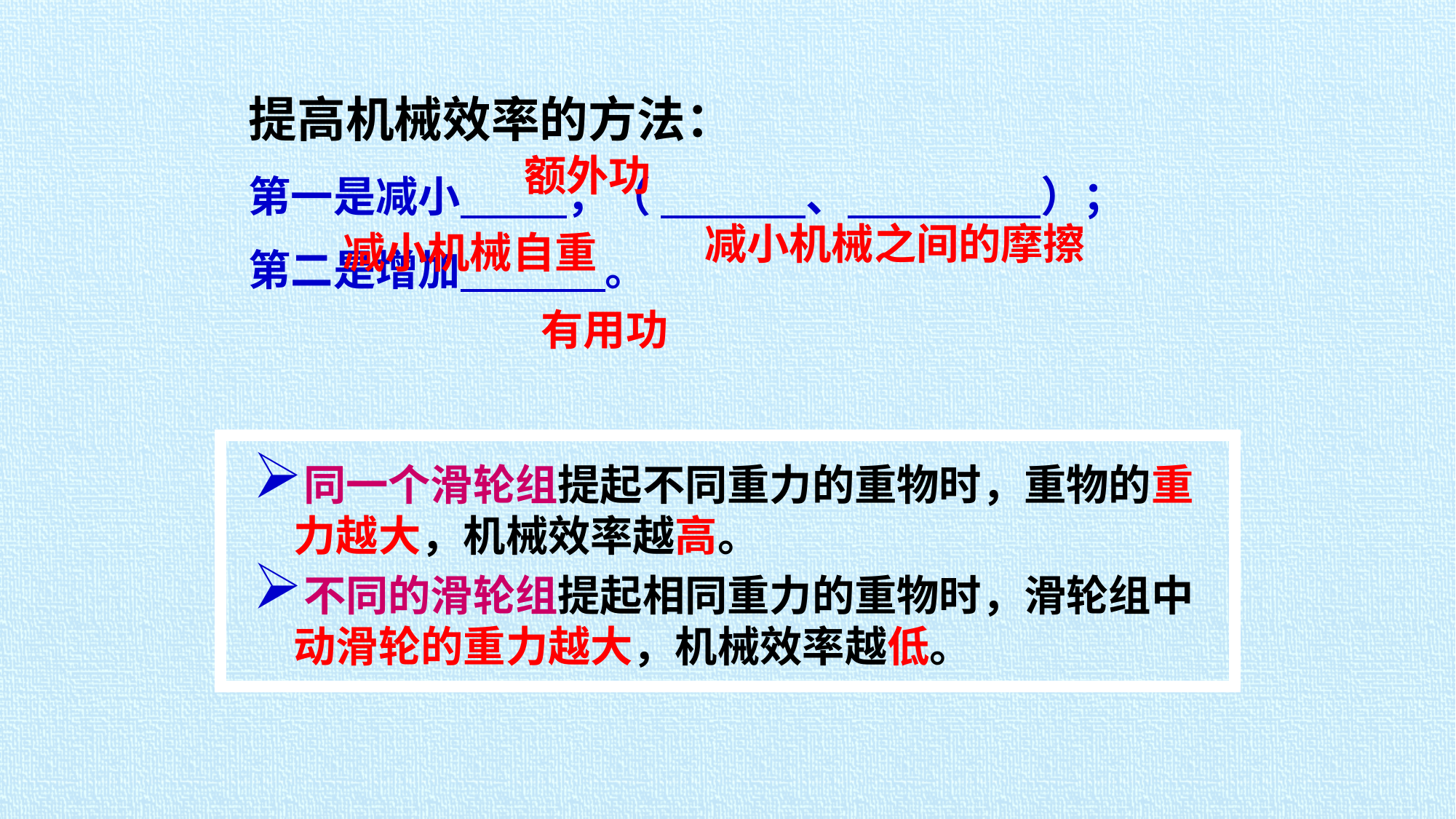

提高机械效率的方法：
第一是减小           ，（                、                    ）；
第二是增加               。
额外功
减小机械之间的摩擦
减小机械自重
有用功
同一个滑轮组提起不同重力的重物时，重物的重力越大，机械效率越高。
不同的滑轮组提起相同重力的重物时，滑轮组中动滑轮的重力越大，机械效率越低。